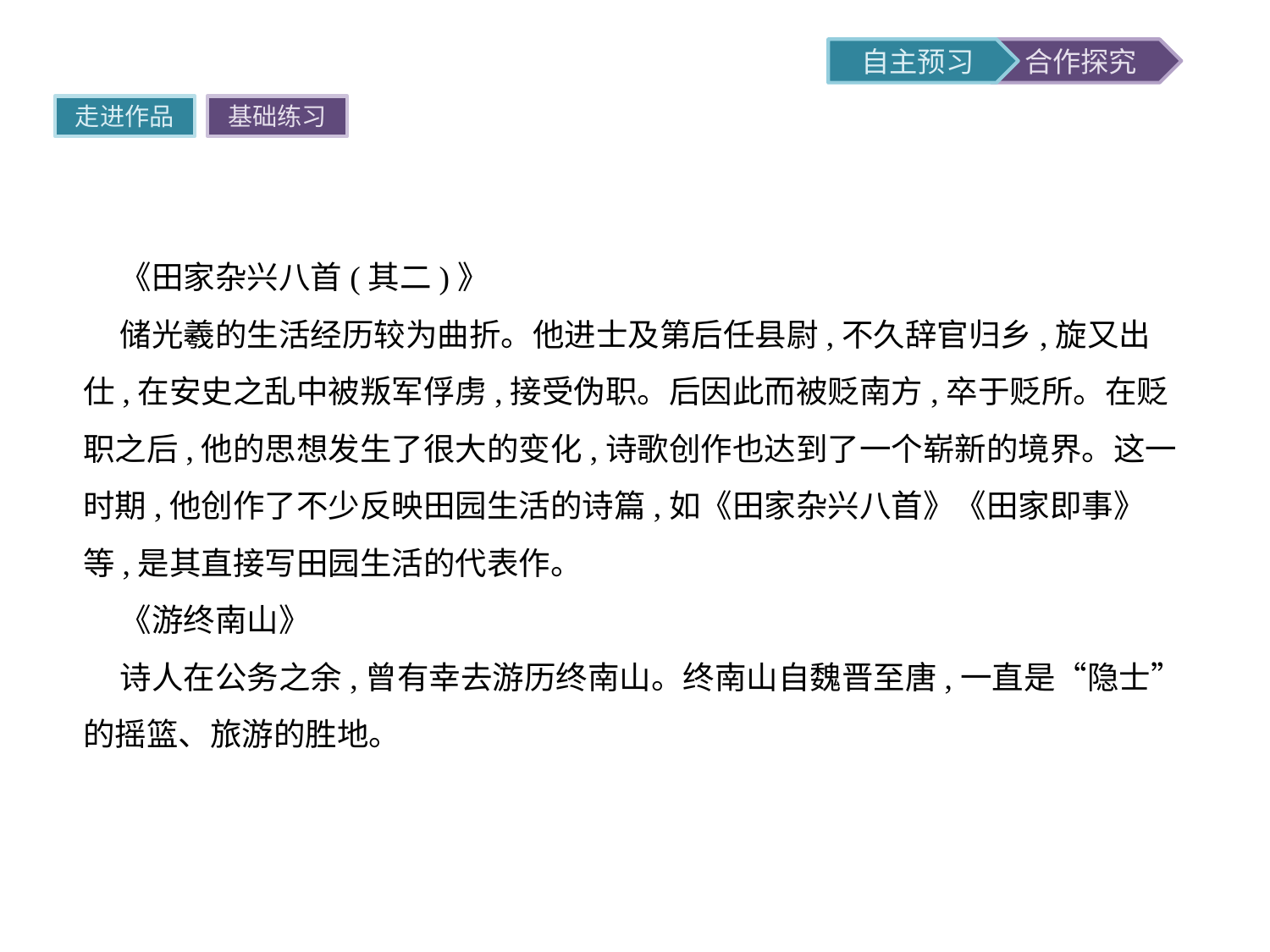

走进作品
基础练习
《田家杂兴八首(其二)》
储光羲的生活经历较为曲折。他进士及第后任县尉,不久辞官归乡,旋又出仕,在安史之乱中被叛军俘虏,接受伪职。后因此而被贬南方,卒于贬所。在贬职之后,他的思想发生了很大的变化,诗歌创作也达到了一个崭新的境界。这一时期,他创作了不少反映田园生活的诗篇,如《田家杂兴八首》《田家即事》等,是其直接写田园生活的代表作。
《游终南山》
诗人在公务之余,曾有幸去游历终南山。终南山自魏晋至唐,一直是“隐士”的摇篮、旅游的胜地。